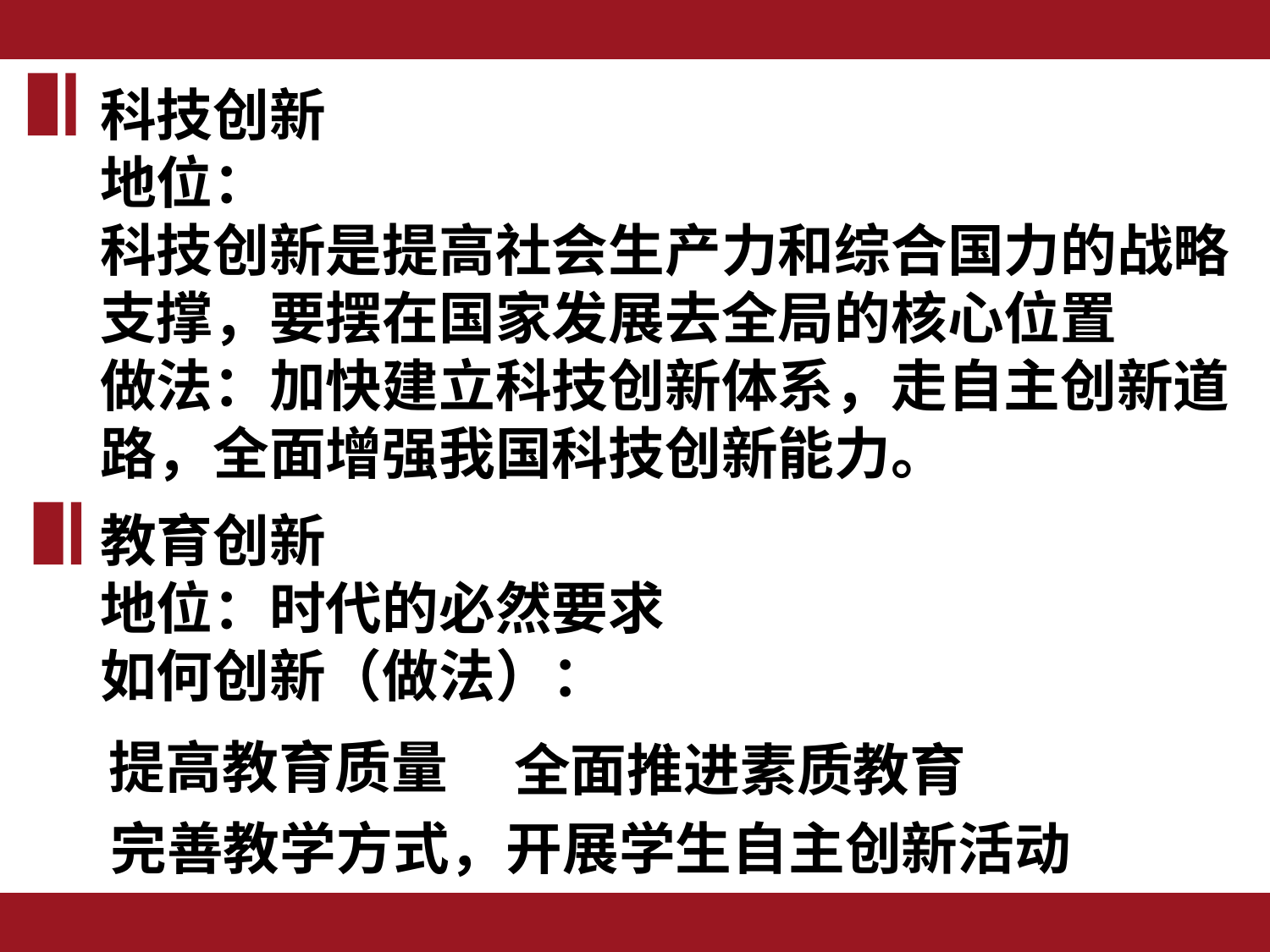

科技创新
地位：
科技创新是提高社会生产力和综合国力的战略支撑，要摆在国家发展去全局的核心位置
做法：加快建立科技创新体系，走自主创新道路，全面增强我国科技创新能力。

教育创新
地位：时代的必然要求
如何创新（做法）：

提高教育质量
全面推进素质教育
完善教学方式，开展学生自主创新活动